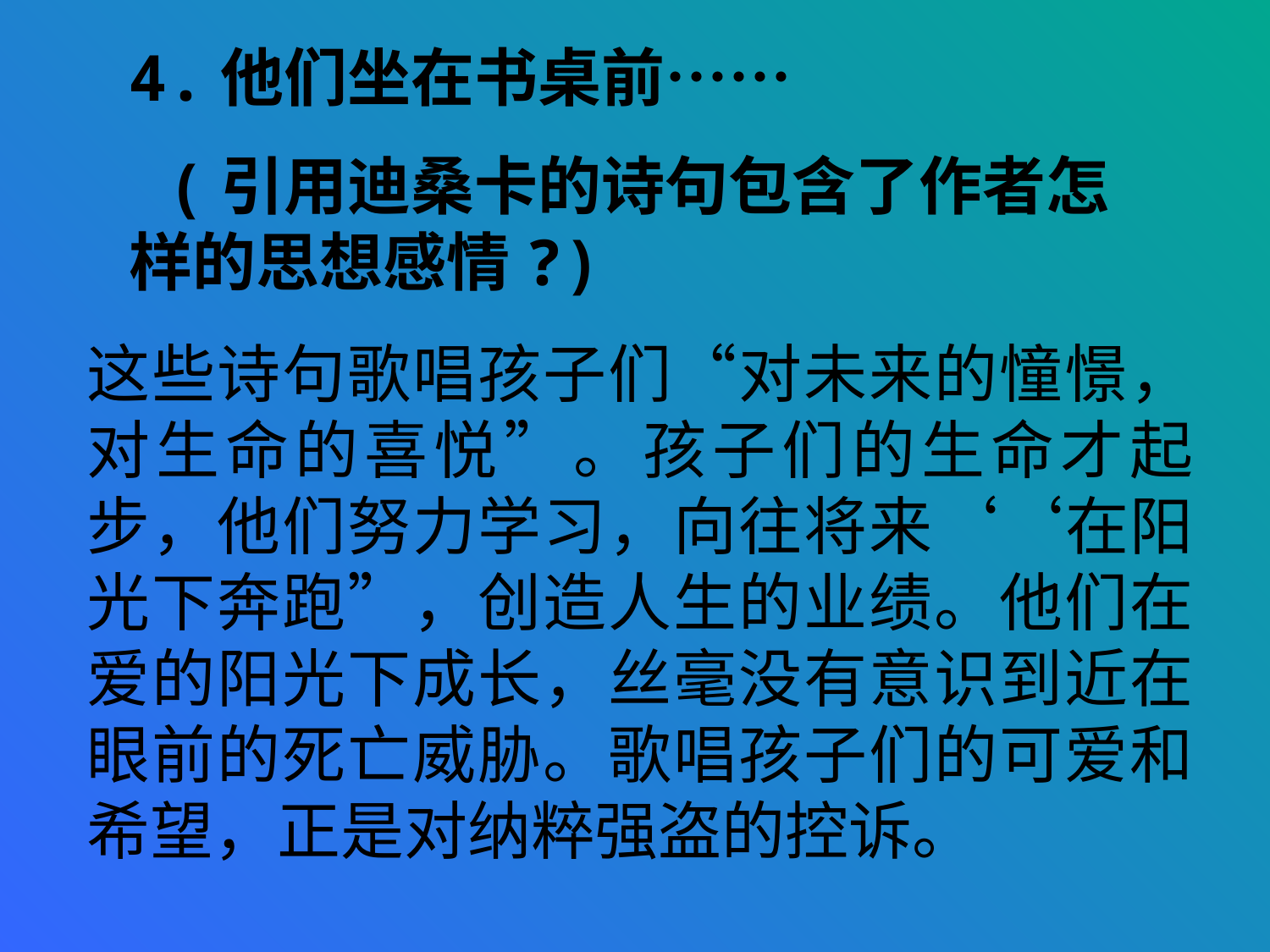

4.他们坐在书桌前……
 (引用迪桑卡的诗句包含了作者怎样的思想感情?)
这些诗句歌唱孩子们“对未来的憧憬，对生命的喜悦”。孩子们的生命才起步，他们努力学习，向往将来‘‘在阳光下奔跑”，创造人生的业绩。他们在爱的阳光下成长，丝毫没有意识到近在眼前的死亡威胁。歌唱孩子们的可爱和希望，正是对纳粹强盗的控诉。